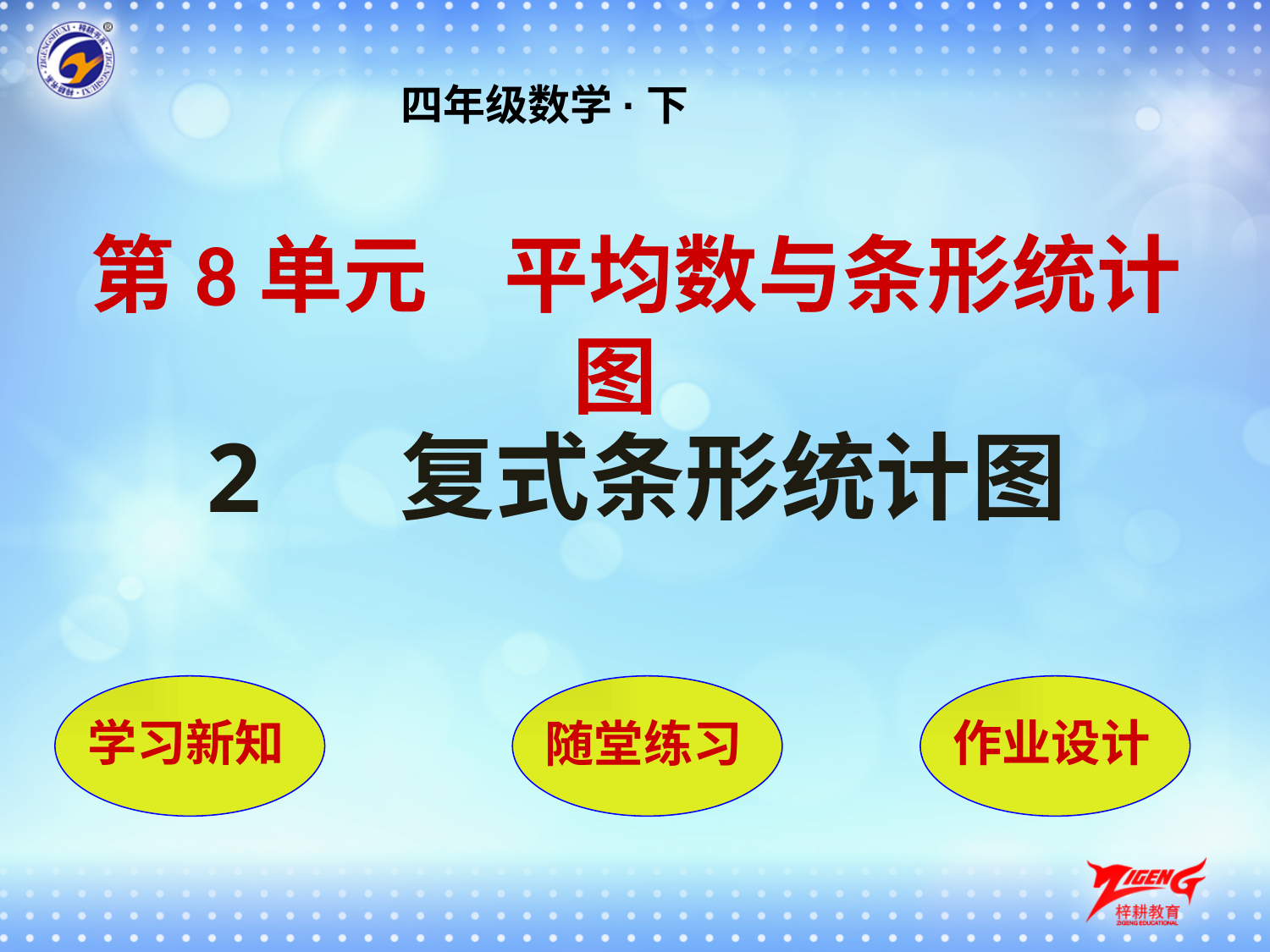

四年级数学·下
第8单元    平均数与条形统计图
2  复式条形统计图

学习新知

随堂练习

作业设计